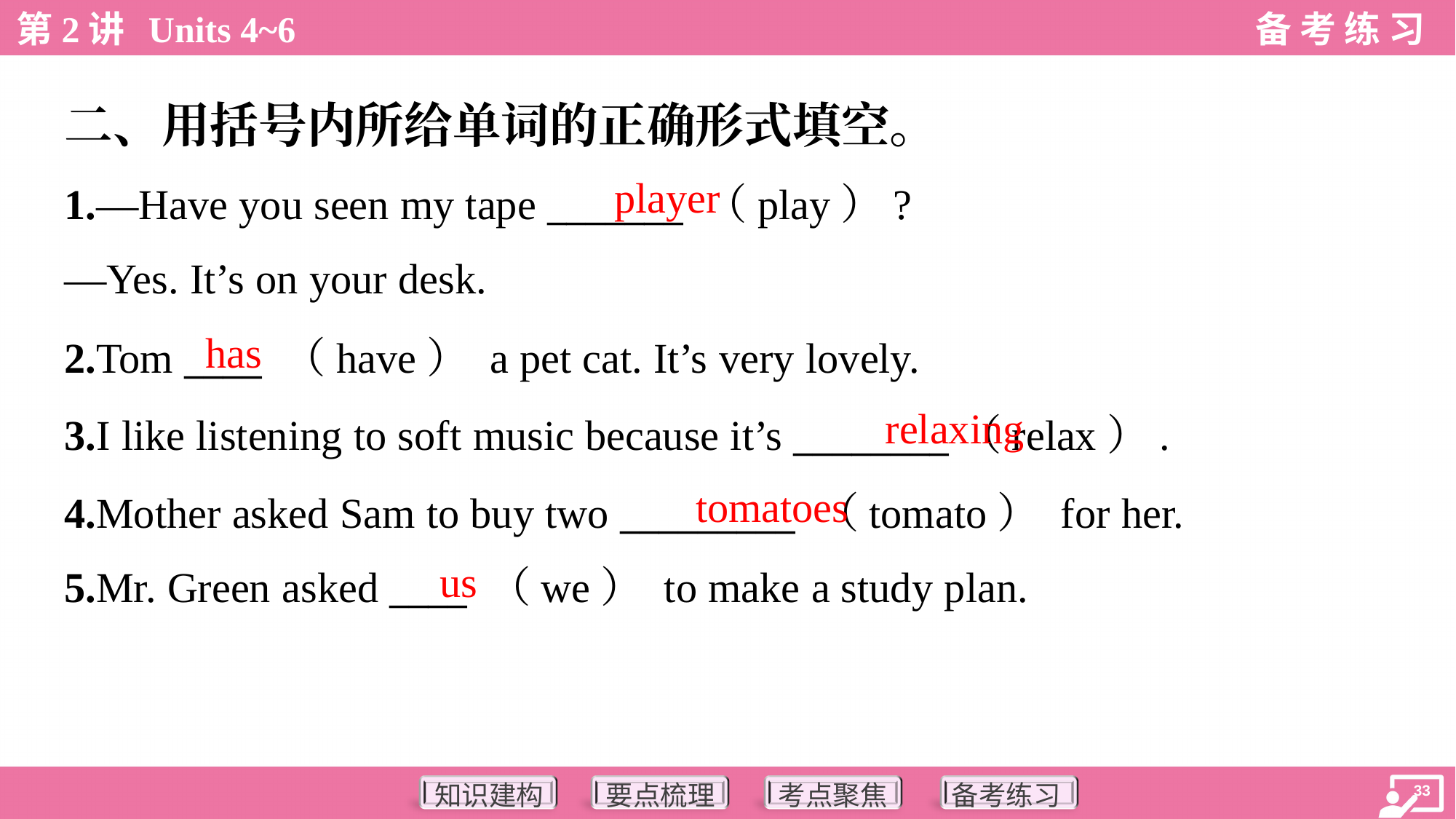

二、用括号内所给单词的正确形式填空。
player
1.—Have you seen my tape _______ （play）?
—Yes. It’s on your desk.
has
2.Tom ____ （have） a pet cat. It’s very lovely.
3.I like listening to soft music because it’s ________（relax）.
4.Mother asked Sam to buy two _________ （tomato） for her.
5.Mr. Green asked ____ （we） to make a study plan.
relaxing
tomatoes
us